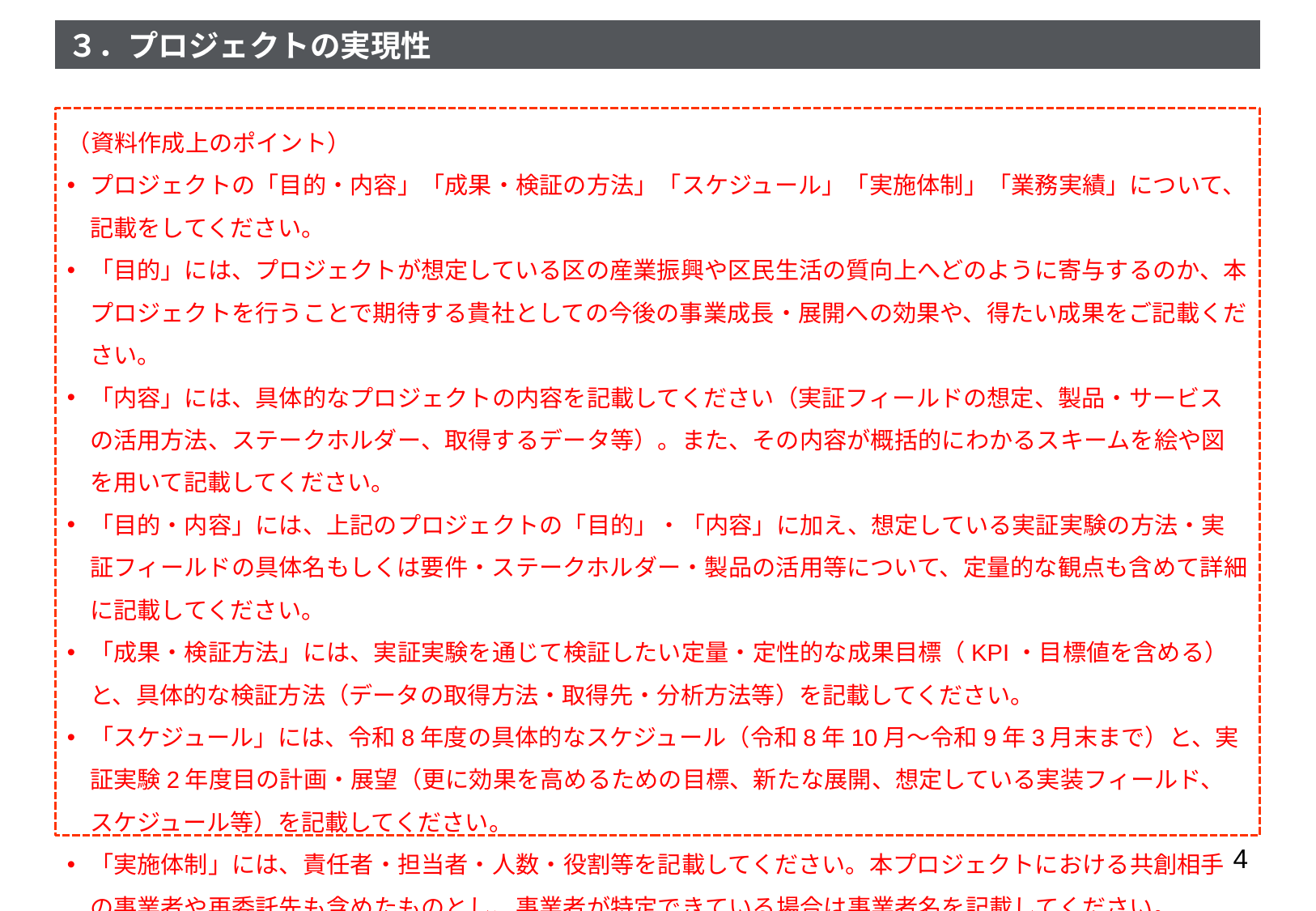

（資料作成上のポイント）
プロジェクトの「目的・内容」「成果・検証の方法」「スケジュール」「実施体制」「業務実績」について、記載をしてください。
「目的」には、プロジェクトが想定している区の産業振興や区民生活の質向上へどのように寄与するのか、本プロジェクトを行うことで期待する貴社としての今後の事業成長・展開への効果や、得たい成果をご記載ください。
「内容」には、具体的なプロジェクトの内容を記載してください（実証フィールドの想定、製品・サービスの活用方法、ステークホルダー、取得するデータ等）。また、その内容が概括的にわかるスキームを絵や図を用いて記載してください。
「目的・内容」には、上記のプロジェクトの「目的」・「内容」に加え、想定している実証実験の方法・実証フィールドの具体名もしくは要件・ステークホルダー・製品の活用等について、定量的な観点も含めて詳細に記載してください。
「成果・検証方法」には、実証実験を通じて検証したい定量・定性的な成果目標（KPI・目標値を含める）と、具体的な検証方法（データの取得方法・取得先・分析方法等）を記載してください。
「スケジュール」には、令和8年度の具体的なスケジュール（令和8年10月～令和9年3月末まで）と、実証実験2年度目の計画・展望（更に効果を高めるための目標、新たな展開、想定している実装フィールド、スケジュール等）を記載してください。
「実施体制」には、責任者・担当者・人数・役割等を記載してください。本プロジェクトにおける共創相手の事業者や再委託先も含めたものとし、事業者が特定できている場合は事業者名を記載してください。
「業務実績」には、過去に実施した実証実験や製品の導入実績や成果等について記載してください。
以下、必要に応じてデザイン・レイアウト・フォント・文字の大きさ等を調整してください。
以下、適宜枚数を追加してください。